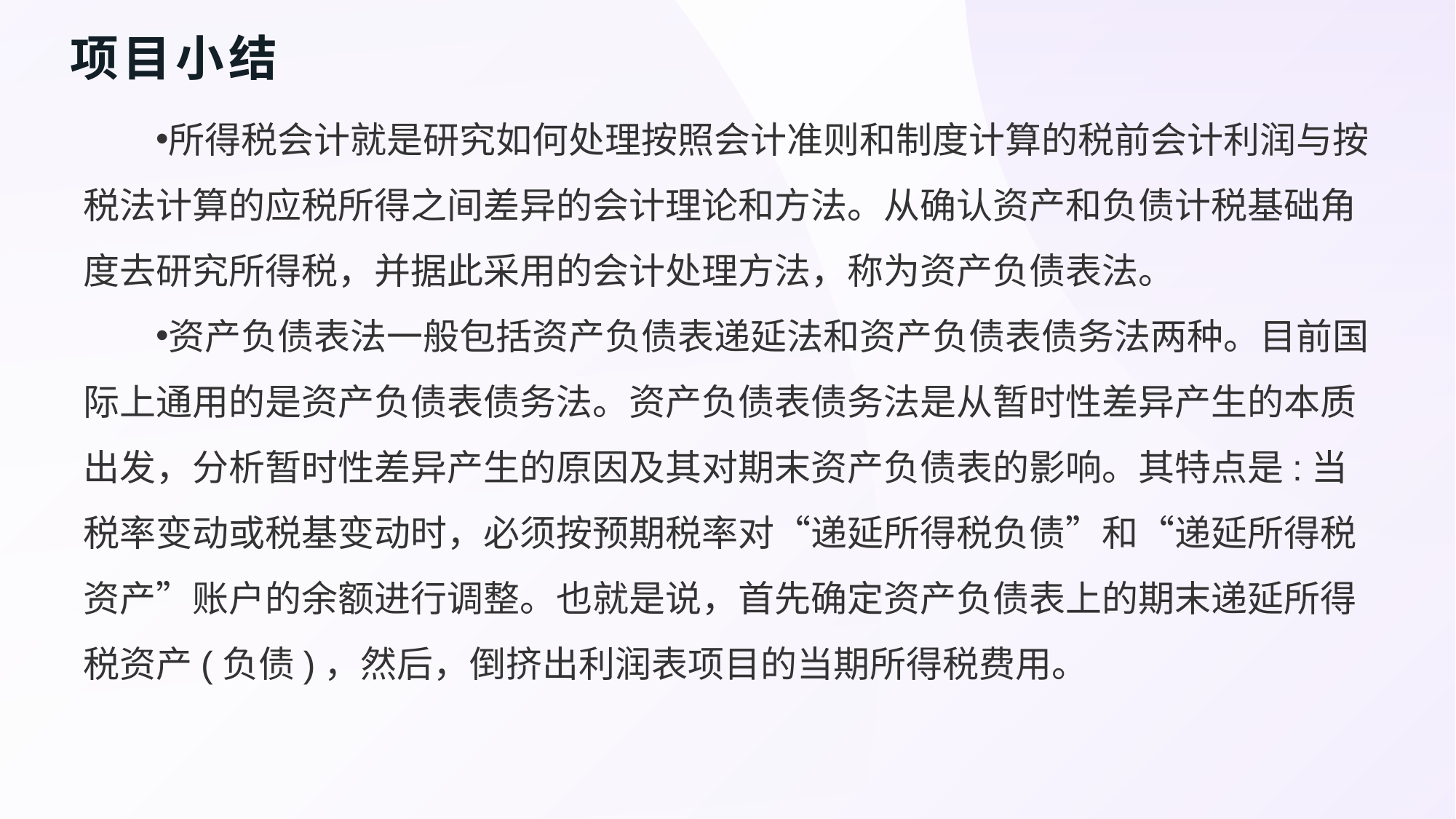

# 项目小结
所得税会计就是研究如何处理按照会计准则和制度计算的税前会计利润与按税法计算的应税所得之间差异的会计理论和方法。从确认资产和负债计税基础角度去研究所得税，并据此采用的会计处理方法，称为资产负债表法。
资产负债表法一般包括资产负债表递延法和资产负债表债务法两种。目前国际上通用的是资产负债表债务法。资产负债表债务法是从暂时性差异产生的本质出发，分析暂时性差异产生的原因及其对期末资产负债表的影响。其特点是:当税率变动或税基变动时，必须按预期税率对“递延所得税负债”和“递延所得税资产”账户的余额进行调整。也就是说，首先确定资产负债表上的期末递延所得税资产(负债)，然后，倒挤出利润表项目的当期所得税费用。